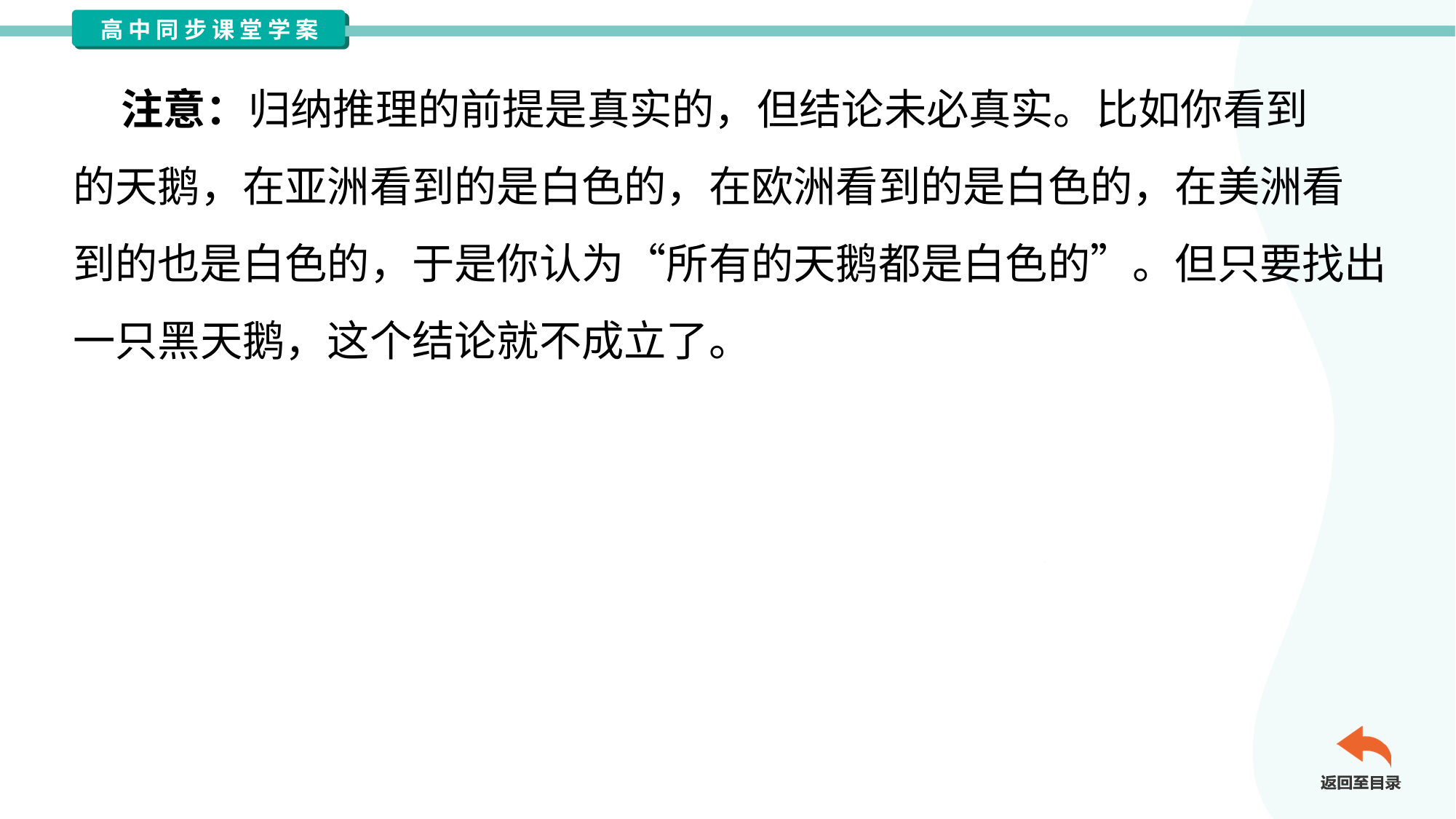

注意：归纳推理的前提是真实的，但结论未必真实。比如你看到
的天鹅，在亚洲看到的是白色的，在欧洲看到的是白色的，在美洲看
到的也是白色的，于是你认为“所有的天鹅都是白色的”。但只要找出
一只黑天鹅，这个结论就不成立了。